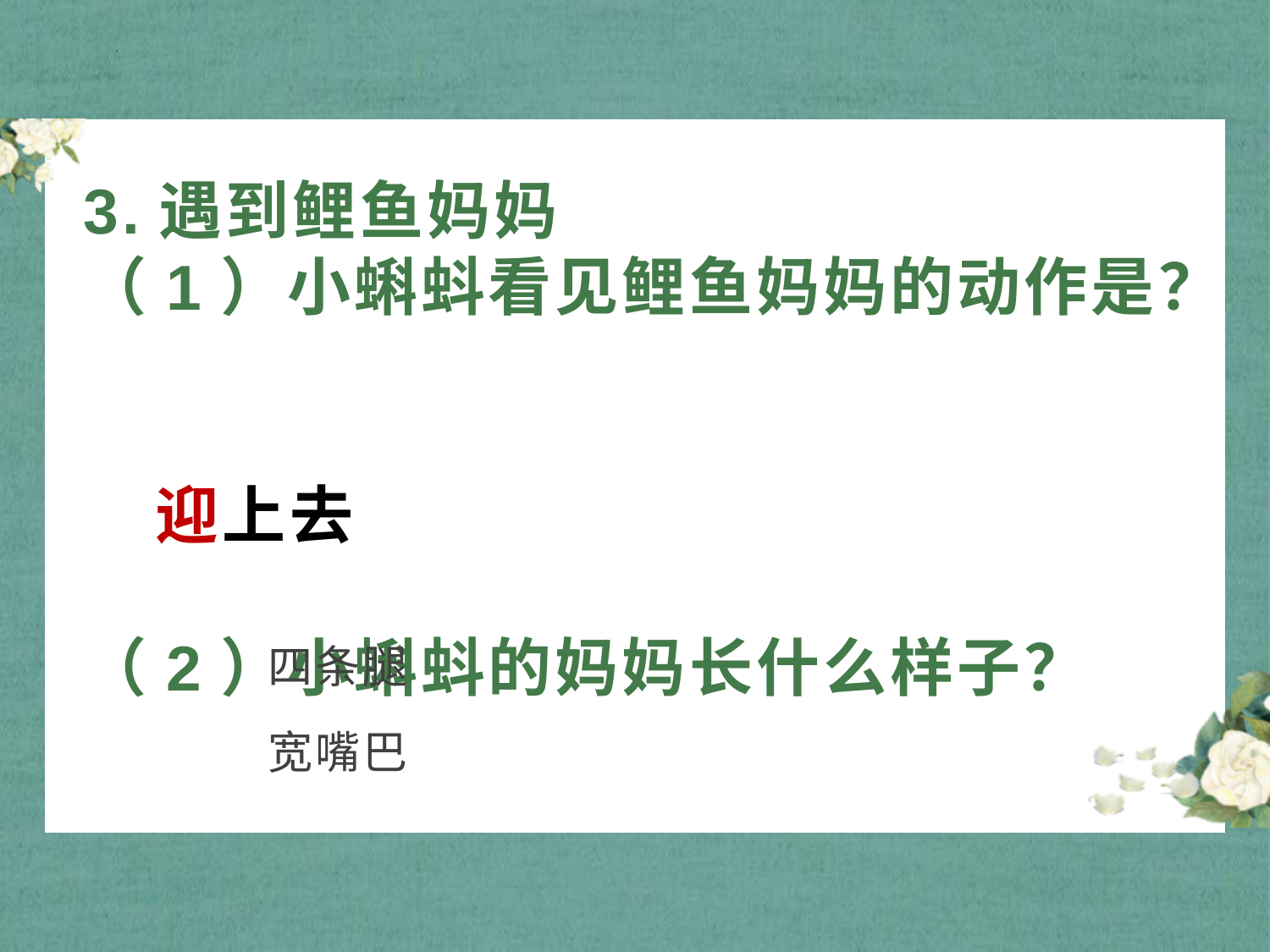

# 3.遇到鲤鱼妈妈 （1）小蝌蚪看见鲤鱼妈妈的动作是？ 迎上去 （2）小蝌蚪的妈妈长什么样子？
四条腿
宽嘴巴